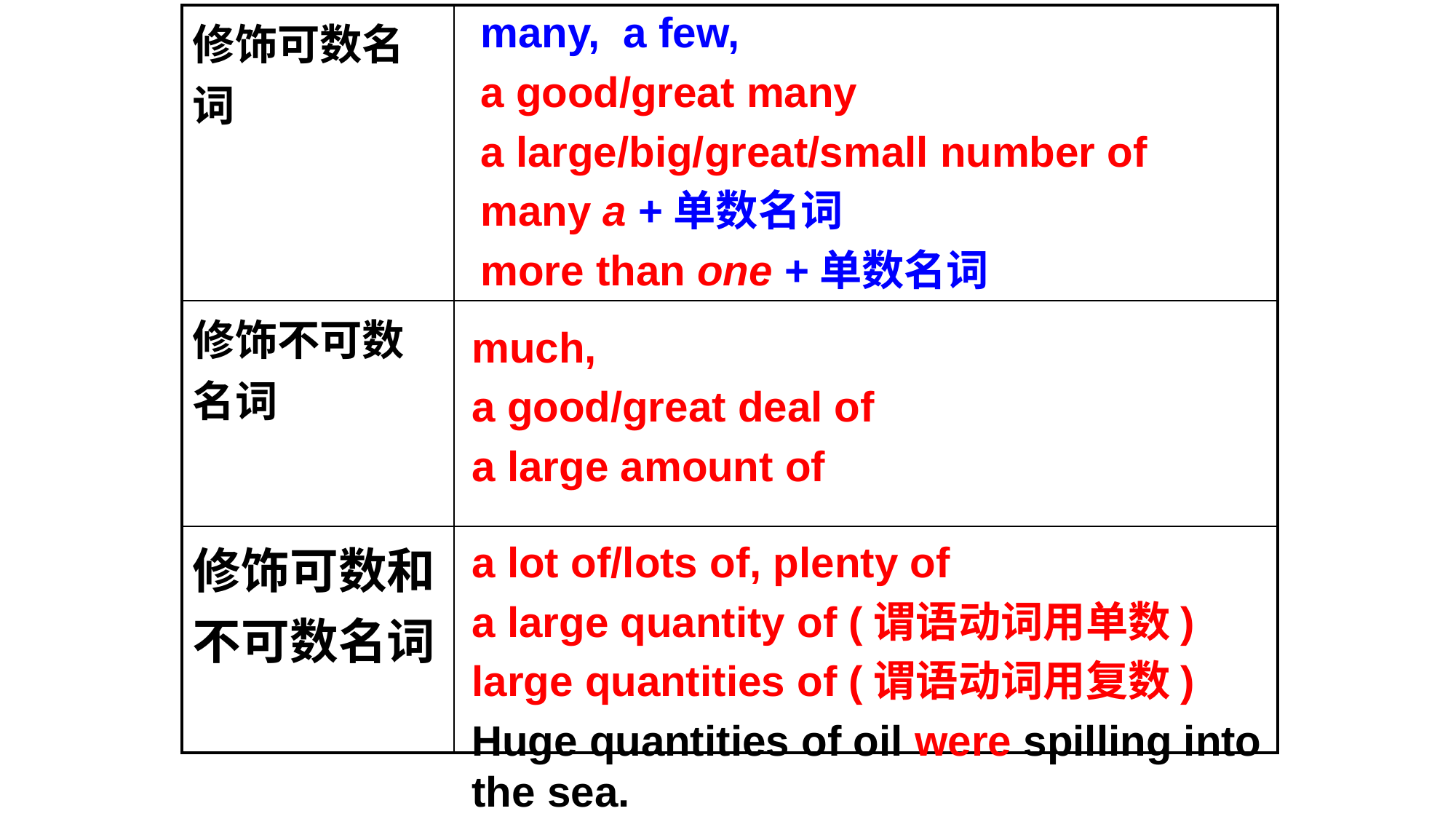

many,  a few,
a good/great many
a large/big/great/small number of
many a +单数名词
more than one +单数名词
| 修饰可数名词 |  |
| --- | --- |
| 修饰不可数名词 |  |
| 修饰可数和不可数名词 |  |
much,
a good/great deal of
a large amount of

a lot of/lots of, plenty of
a large quantity of (谓语动词用单数)
large quantities of (谓语动词用复数)
Huge quantities of oil were spilling into the sea.